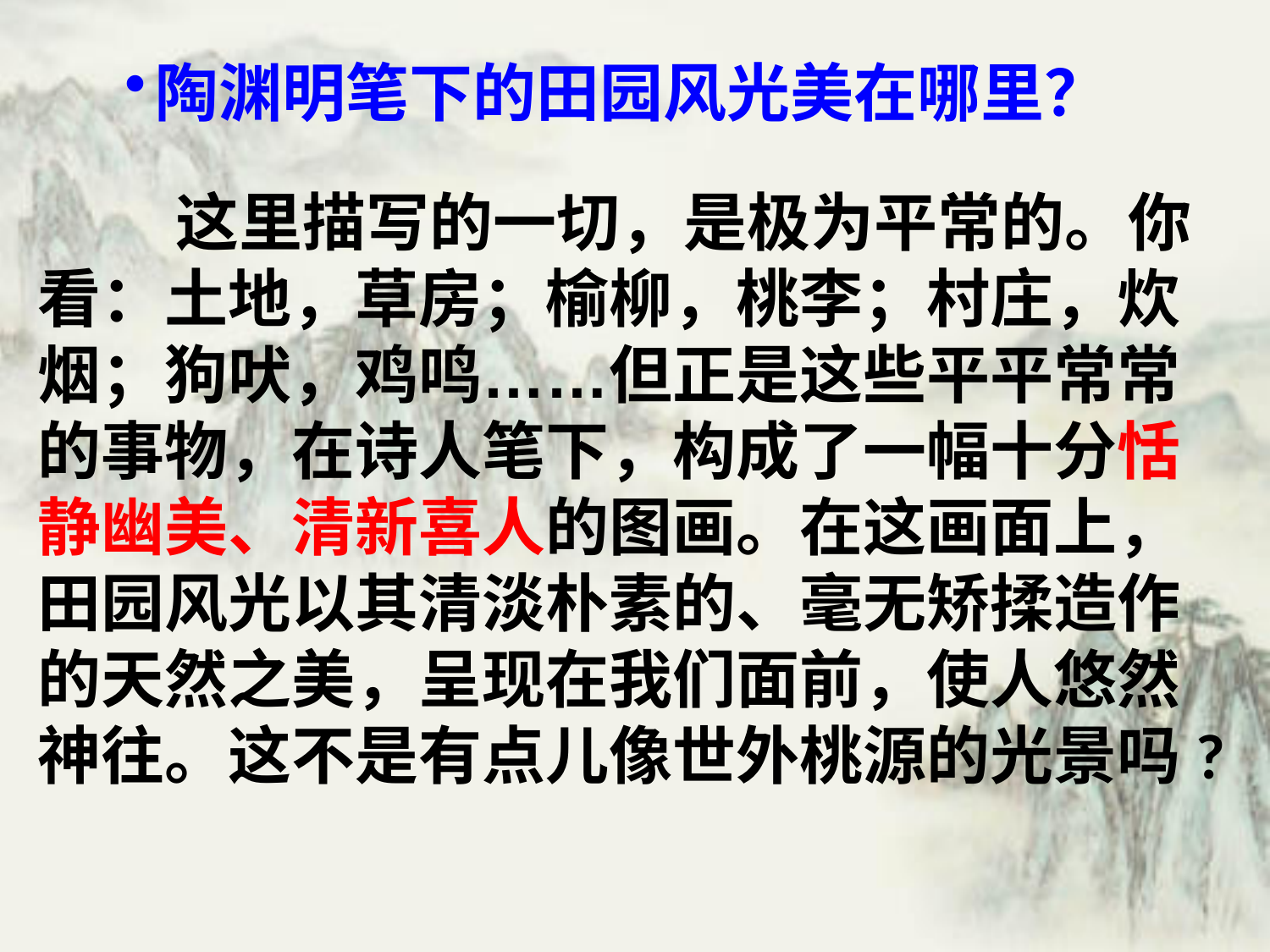

# 陶渊明笔下的田园风光美在哪里？
       这里描写的一切，是极为平常的。你看：土地，草房；榆柳，桃李；村庄，炊烟；狗吠，鸡鸣……但正是这些平平常常的事物，在诗人笔下，构成了一幅十分恬静幽美、清新喜人的图画。在这画面上，田园风光以其清淡朴素的、毫无矫揉造作的天然之美，呈现在我们面前，使人悠然神往。这不是有点儿像世外桃源的光景吗?